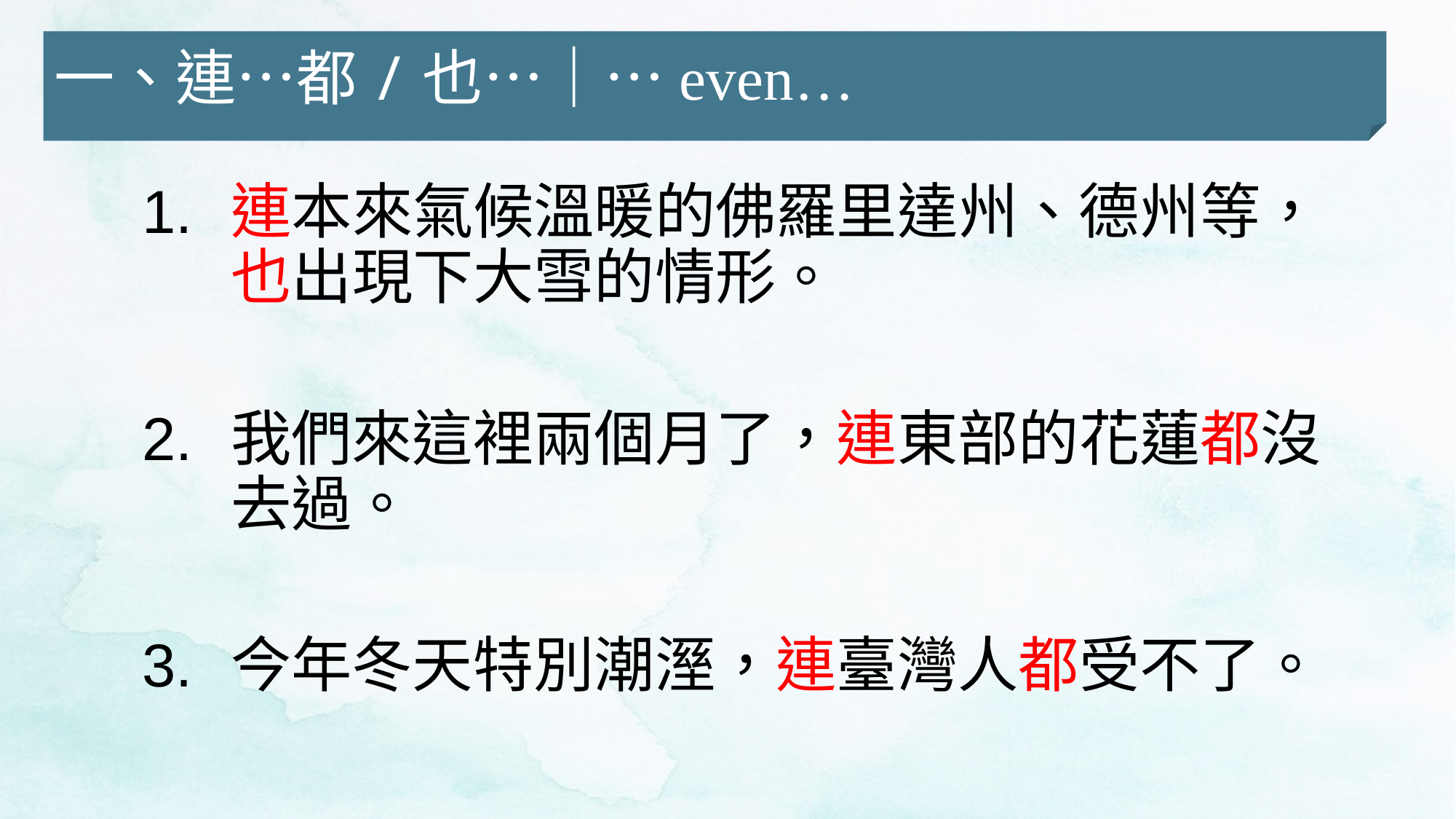

一、連…都/也…｜…even…
連本來氣候溫暖的佛羅里達州、德州等，也出現下大雪的情形。

我們來這裡兩個月了，連東部的花蓮都沒去過。

今年冬天特別潮溼，連臺灣人都受不了。